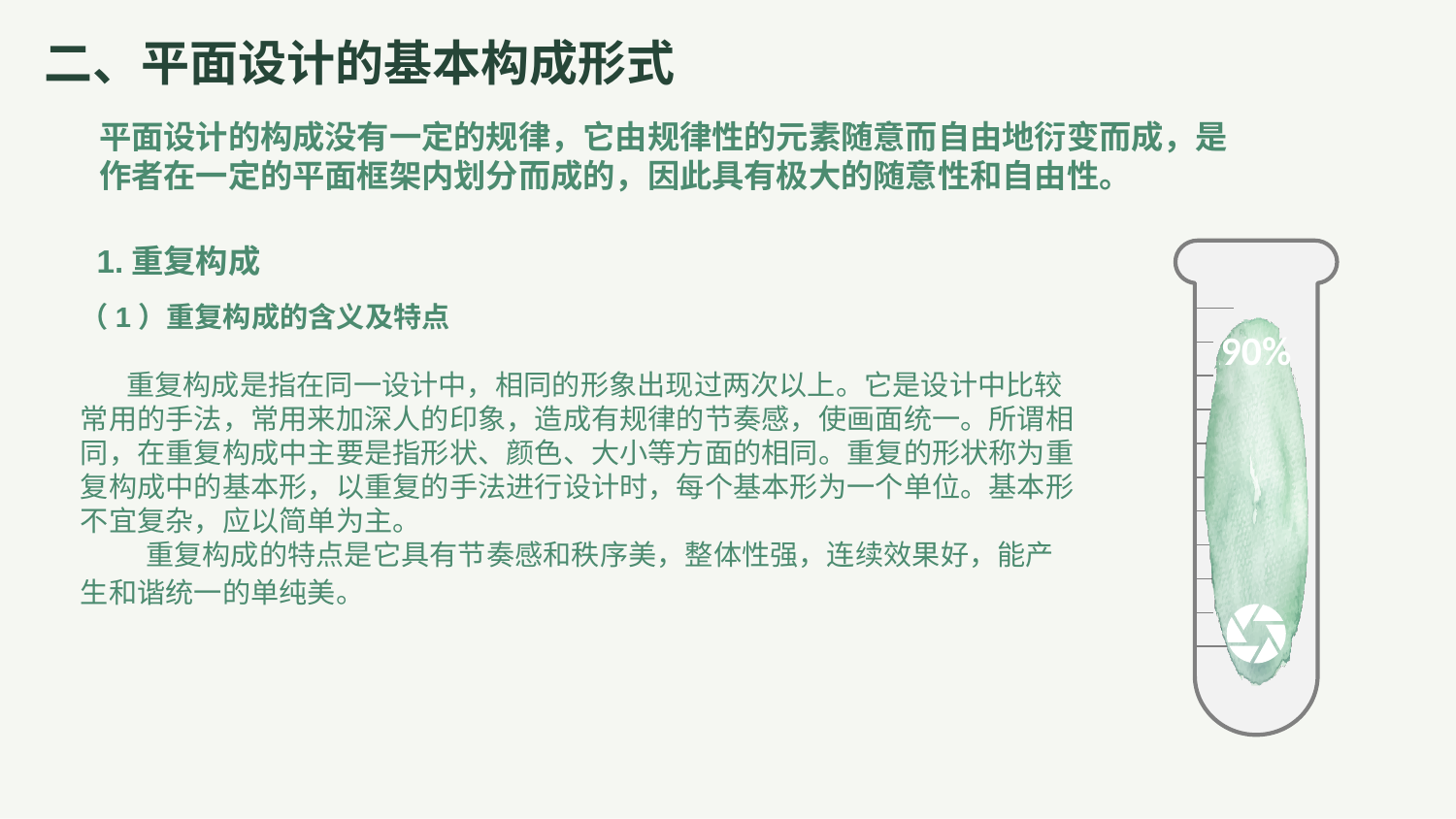

二、平面设计的基本构成形式
平面设计的构成没有一定的规律，它由规律性的元素随意而自由地衍变而成，是作者在一定的平面框架内划分而成的，因此具有极大的随意性和自由性。
1.重复构成

（1）重复构成的含义及特点

重复构成是指在同一设计中，相同的形象出现过两次以上。它是设计中比较常用的手法，常用来加深人的印象，造成有规律的节奏感，使画面统一。所谓相同，在重复构成中主要是指形状、颜色、大小等方面的相同。重复的形状称为重复构成中的基本形，以重复的手法进行设计时，每个基本形为一个单位。基本形不宜复杂，应以简单为主。
  重复构成的特点是它具有节奏感和秩序美，整体性强，连续效果好，能产生和谐统一的单纯美。

90%